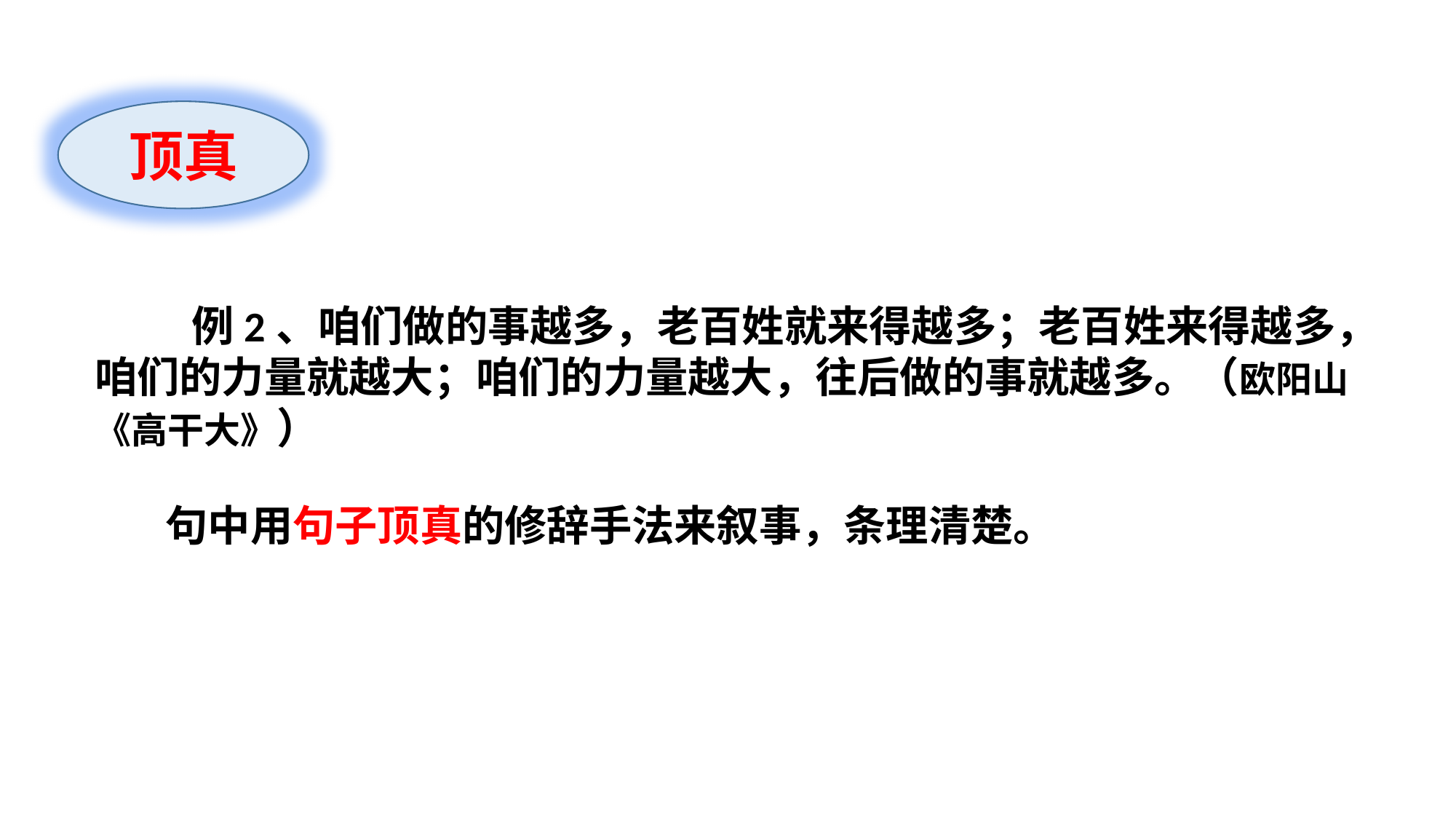

顶真
         例2、咱们做的事越多，老百姓就来得越多；老百姓来得越多，咱们的力量就越大；咱们的力量越大，往后做的事就越多。（欧阳山《高干大》）
         句中用句子顶真的修辞手法来叙事，条理清楚。